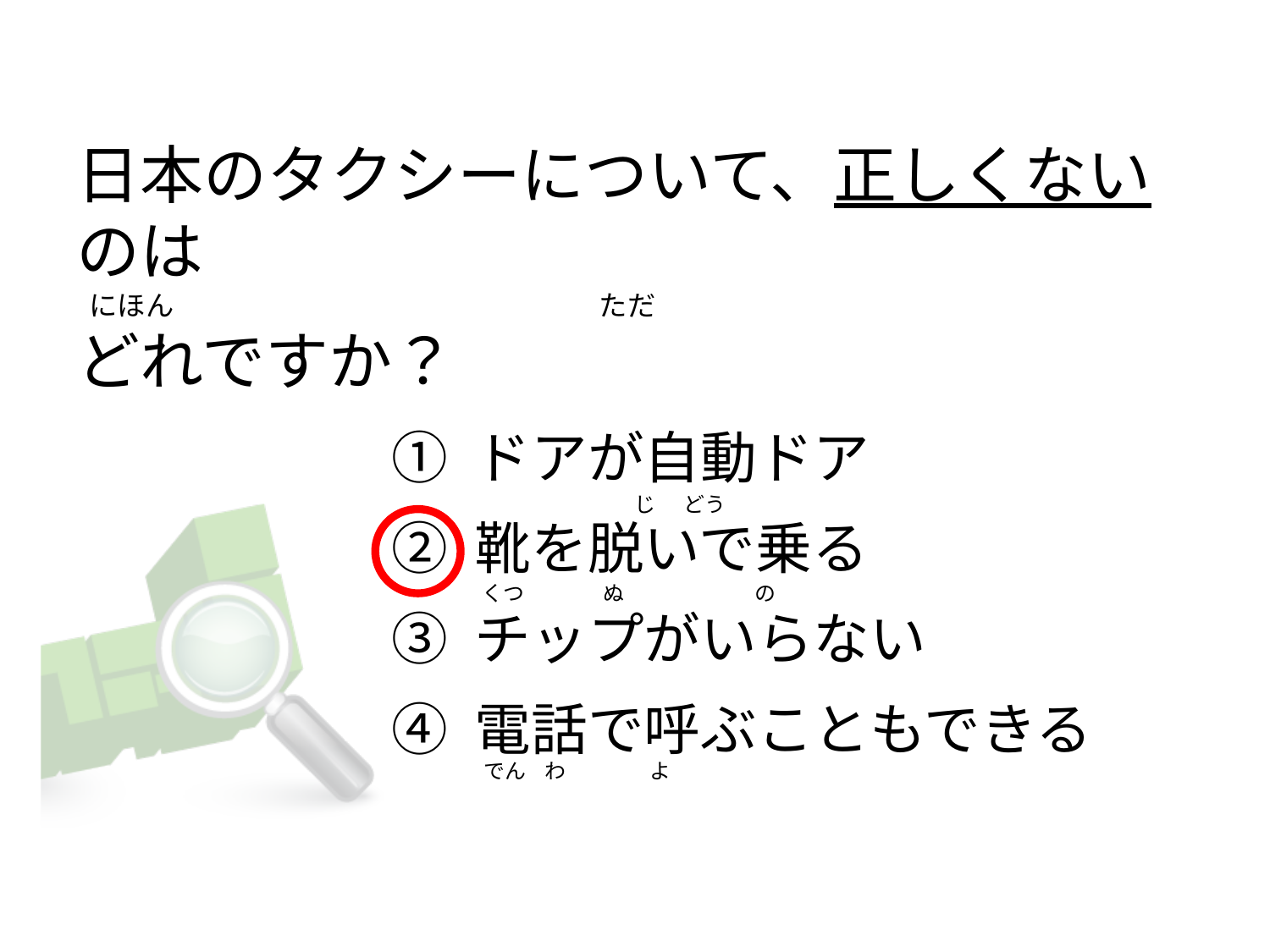

# 日本のタクシーについて、正しくないのは   にほん                                                                   ただ どれですか？
① ドアが自動ドア
② 靴を脱いで乗る
③ チップがいらない
④ 電話で呼ぶこともできる
                                     じ      どう

  くつ                 ぬ                            の

    でん    わ                  よ